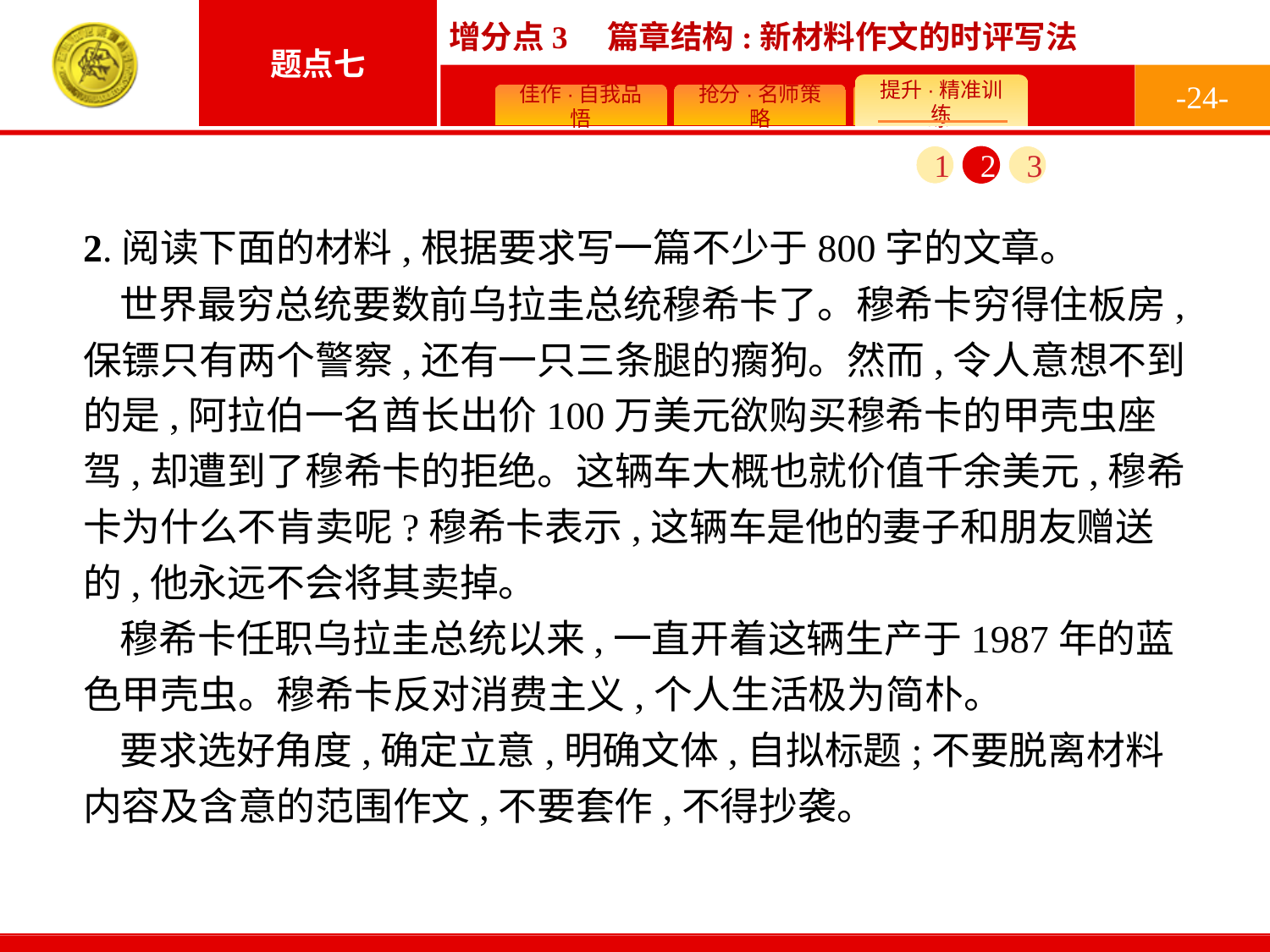

-24-
1
2
3
2.阅读下面的材料,根据要求写一篇不少于800字的文章。
世界最穷总统要数前乌拉圭总统穆希卡了。穆希卡穷得住板房,保镖只有两个警察,还有一只三条腿的瘸狗。然而,令人意想不到的是,阿拉伯一名酋长出价100万美元欲购买穆希卡的甲壳虫座驾,却遭到了穆希卡的拒绝。这辆车大概也就价值千余美元,穆希卡为什么不肯卖呢?穆希卡表示,这辆车是他的妻子和朋友赠送的,他永远不会将其卖掉。
穆希卡任职乌拉圭总统以来,一直开着这辆生产于1987年的蓝色甲壳虫。穆希卡反对消费主义,个人生活极为简朴。
要求选好角度,确定立意,明确文体,自拟标题;不要脱离材料内容及含意的范围作文,不要套作,不得抄袭。